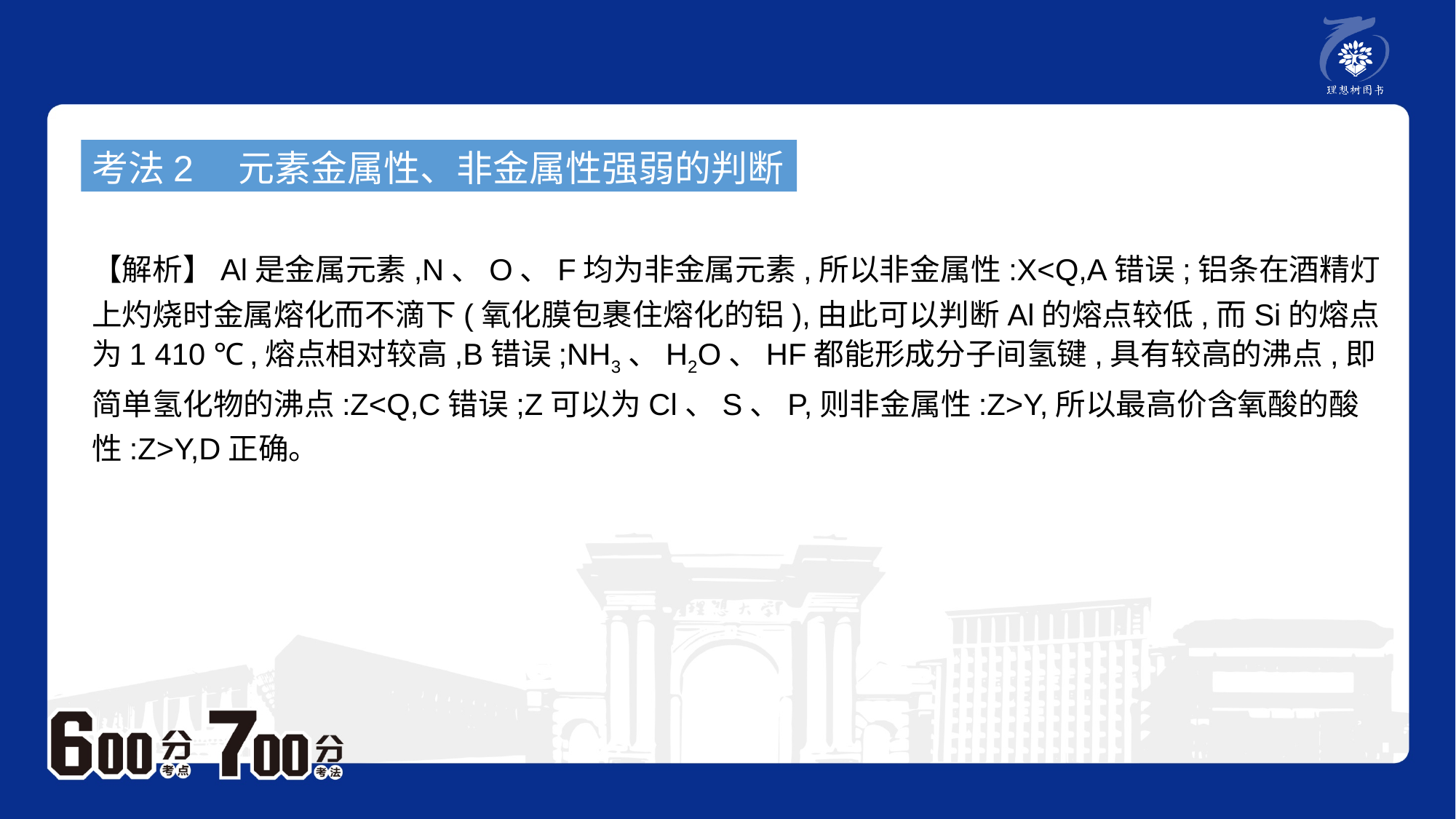

考法2　元素金属性、非金属性强弱的判断
【解析】Al是金属元素,N、O、F均为非金属元素,所以非金属性:X<Q,A错误;铝条在酒精灯上灼烧时金属熔化而不滴下(氧化膜包裹住熔化的铝),由此可以判断Al的熔点较低,而Si的熔点为1 410 ℃,熔点相对较高,B错误;NH3、H2O、HF都能形成分子间氢键,具有较高的沸点,即简单氢化物的沸点:Z<Q,C错误;Z可以为Cl、S、P,则非金属性:Z>Y,所以最高价含氧酸的酸性:Z>Y,D正确。